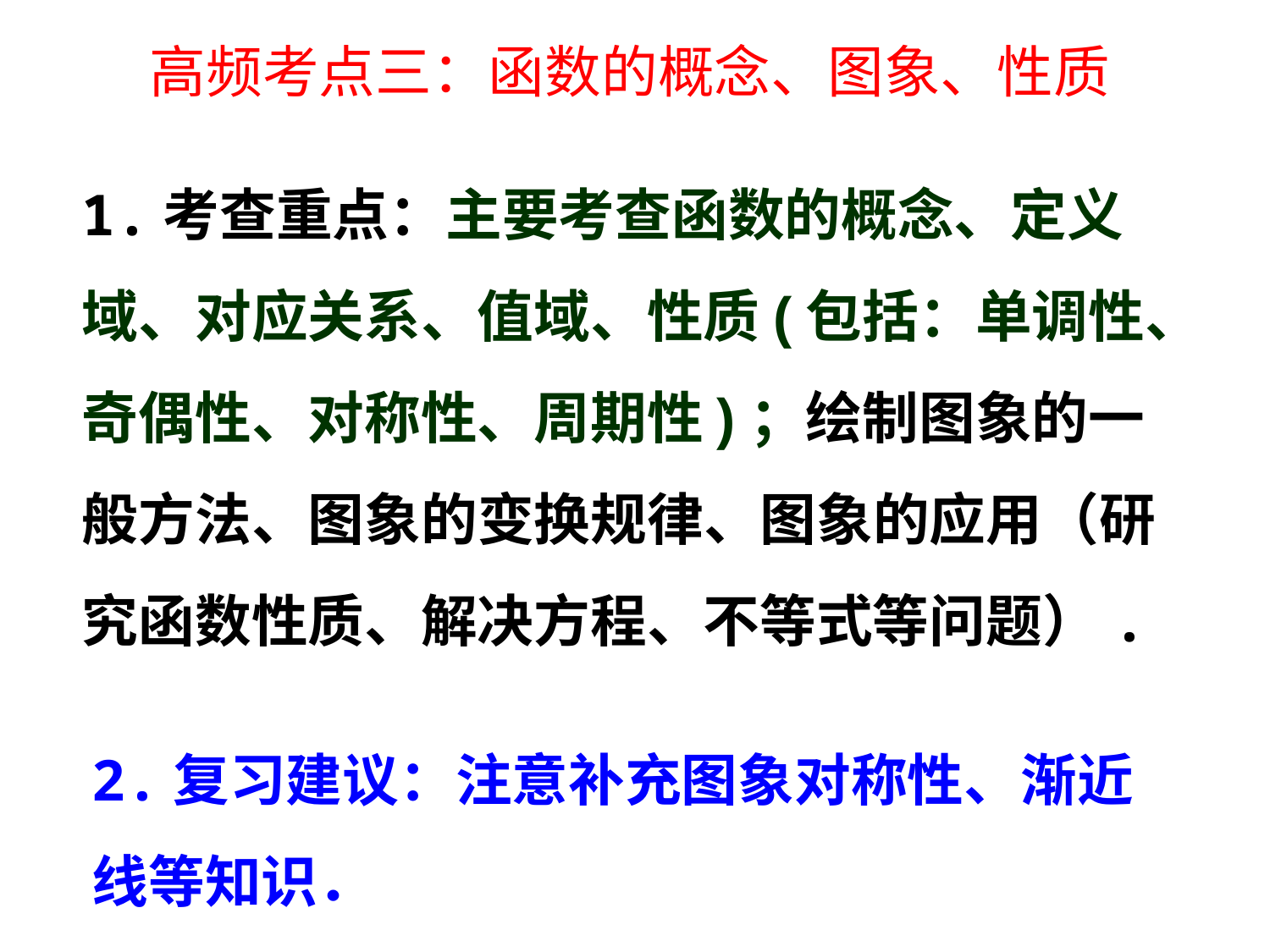

高频考点三：函数的概念、图象、性质
1.考查重点：主要考查函数的概念、定义域、对应关系、值域、性质(包括：单调性、奇偶性、对称性、周期性)；绘制图象的一般方法、图象的变换规律、图象的应用（研究函数性质、解决方程、不等式等问题）.
2.复习建议：注意补充图象对称性、渐近线等知识．